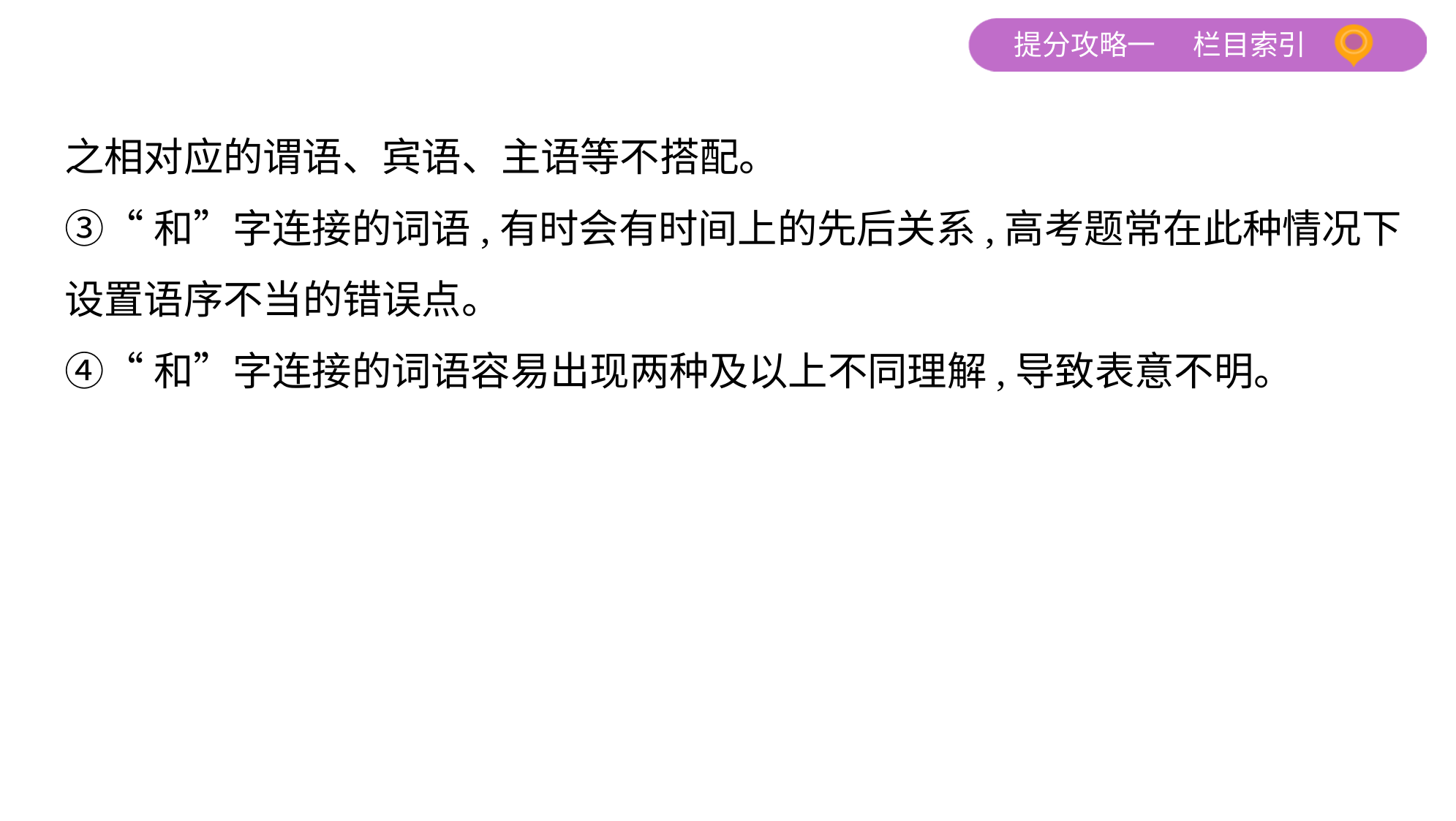

之相对应的谓语、宾语、主语等不搭配。
③“和”字连接的词语,有时会有时间上的先后关系,高考题常在此种情况下
设置语序不当的错误点。
④“和”字连接的词语容易出现两种及以上不同理解,导致表意不明。